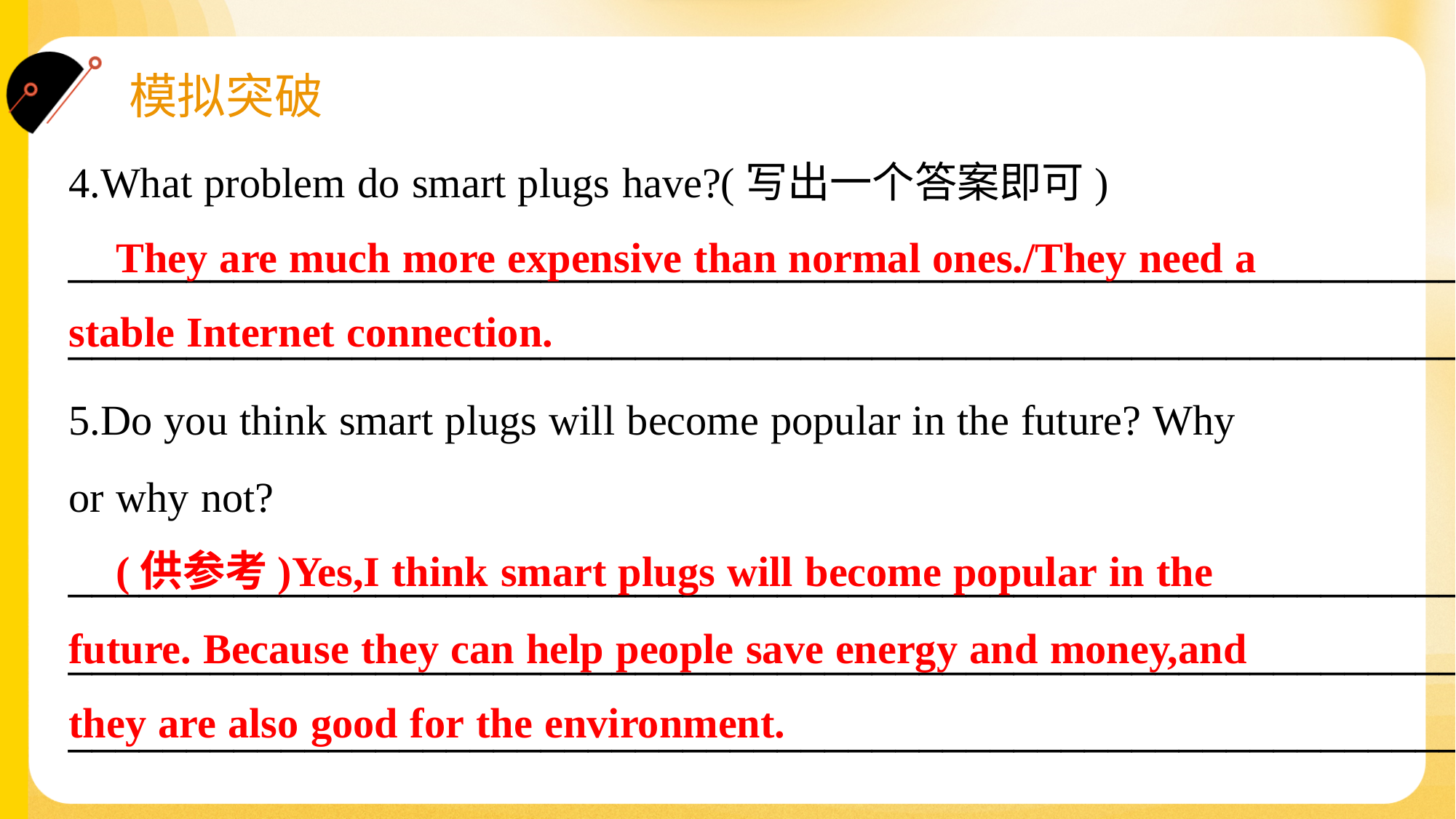

4.What problem do smart plugs have?(写出一个答案即可)
______________________________________________________________
______________________________________________________________

    They are much more expensive than normal ones./They need a
stable Internet connection.
5.Do you think smart plugs will become popular in the future? Why
or why not?
______________________________________________________________
______________________________________________________________
______________________________________________________________

    (供参考)Yes,I think smart plugs will become popular in the
future. Because they can help people save energy and money,and
they are also good for the environment.